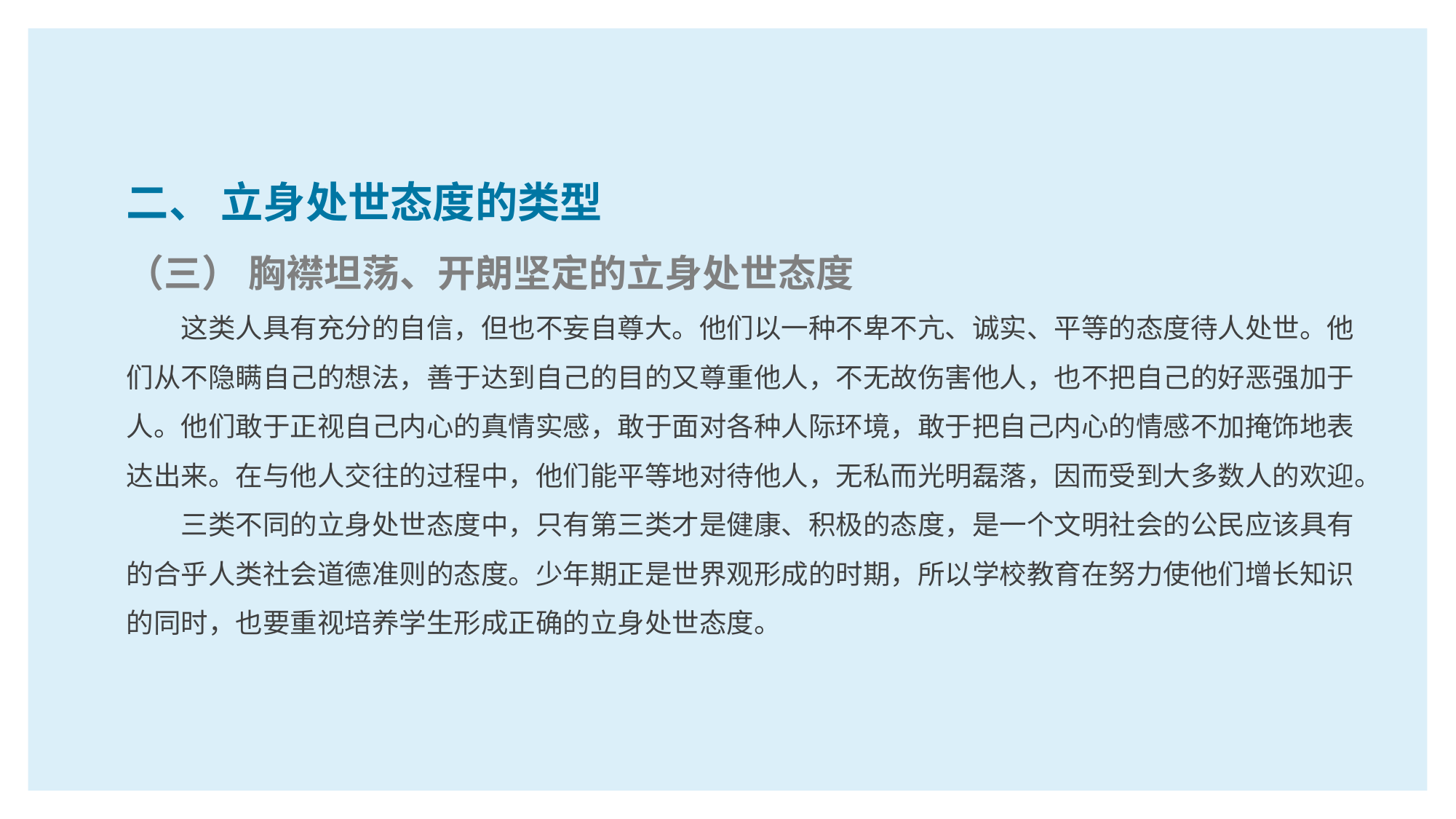

二、 立身处世态度的类型
（三） 胸襟坦荡、开朗坚定的立身处世态度
这类人具有充分的自信，但也不妄自尊大。他们以一种不卑不亢、诚实、平等的态度待人处世。他们从不隐瞒自己的想法，善于达到自己的目的又尊重他人，不无故伤害他人，也不把自己的好恶强加于人。他们敢于正视自己内心的真情实感，敢于面对各种人际环境，敢于把自己内心的情感不加掩饰地表达出来。在与他人交往的过程中，他们能平等地对待他人，无私而光明磊落，因而受到大多数人的欢迎。
三类不同的立身处世态度中，只有第三类才是健康、积极的态度，是一个文明社会的公民应该具有的合乎人类社会道德准则的态度。少年期正是世界观形成的时期，所以学校教育在努力使他们增长知识的同时，也要重视培养学生形成正确的立身处世态度。